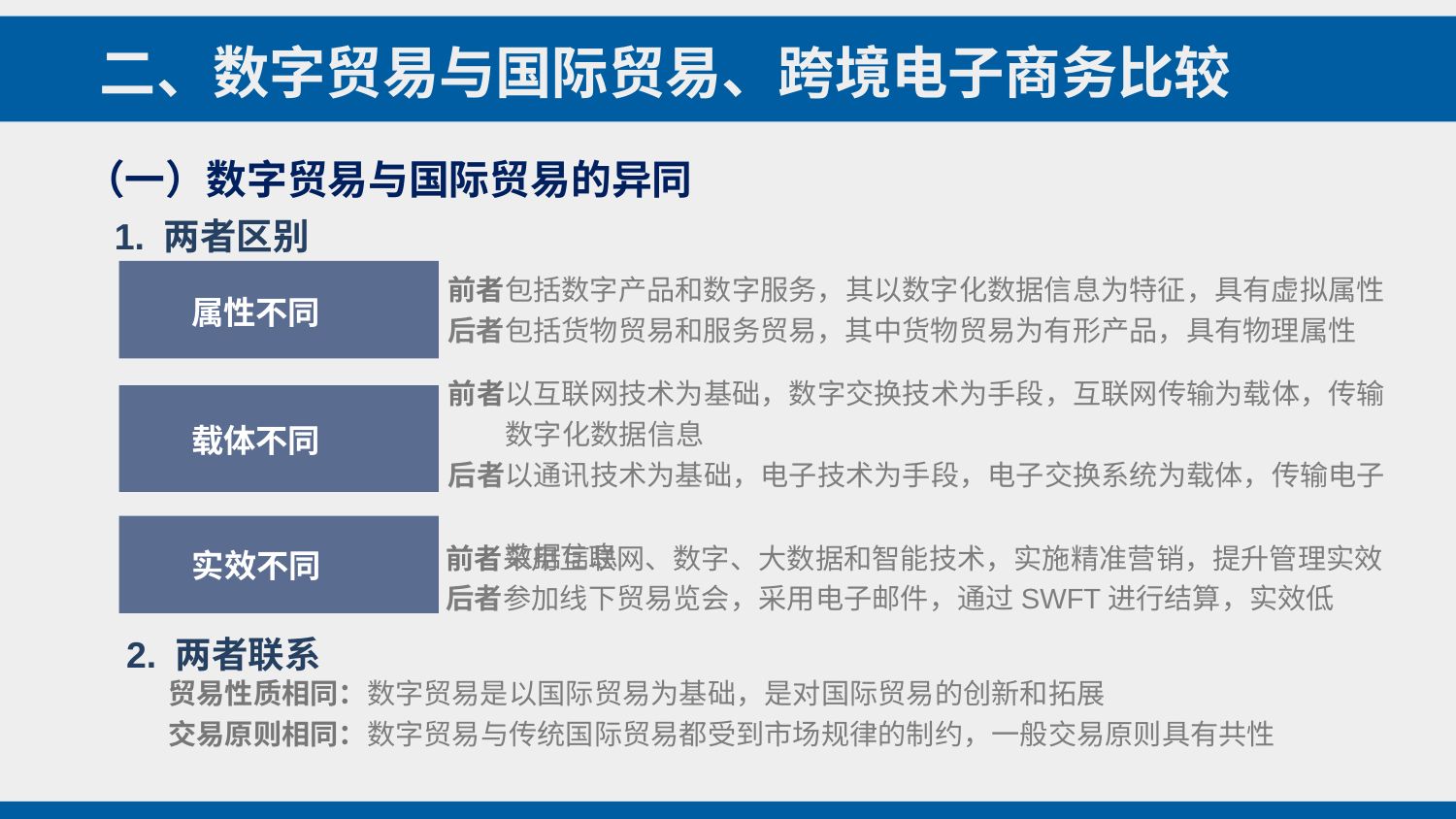

二、数字贸易与国际贸易、跨境电子商务比较
（一）数字贸易与国际贸易的异同
1. 两者区别
前者包括数字产品和数字服务，其以数字化数据信息为特征，具有虚拟属性后者包括货物贸易和服务贸易，其中货物贸易为有形产品，具有物理属性
      属性不同
前者以互联网技术为基础，数字交换技术为手段，互联网传输为载体，传输
        数字化数据信息
后者以通讯技术为基础，电子技术为手段，电子交换系统为载体，传输电子
        数据信息
      载体不同
       实效不同
前者采用互联网、数字、大数据和智能技术，实施精准营销，提升管理实效后者参加线下贸易览会，采用电子邮件，通过SWFT进行结算，实效低
2. 两者联系
贸易性质相同：数字贸易是以国际贸易为基础，是对国际贸易的创新和拓展
交易原则相同：数字贸易与传统国际贸易都受到市场规律的制约，一般交易原则具有共性